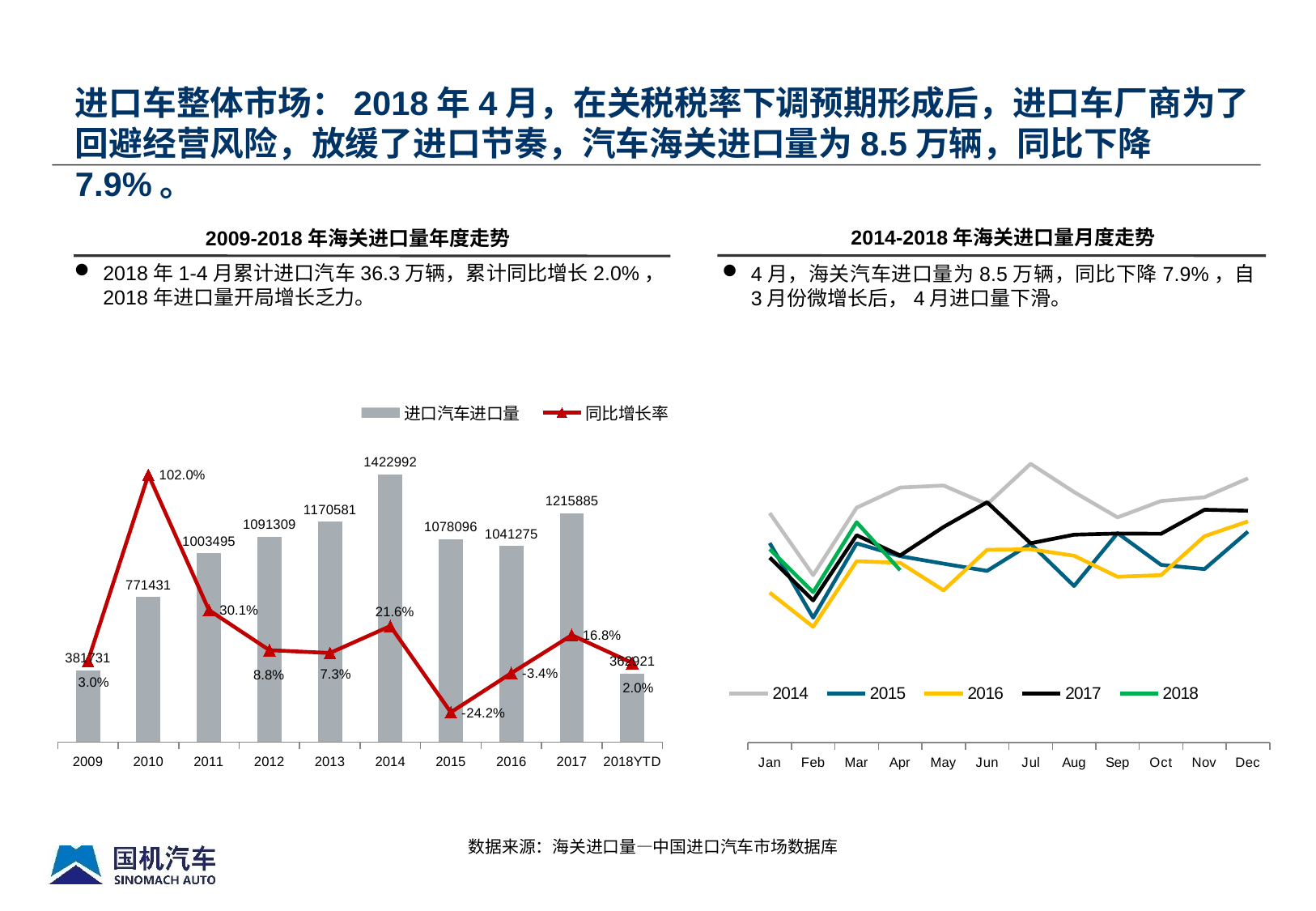

进口车整体市场：2018年4月，在关税税率下调预期形成后，进口车厂商为了回避经营风险，放缓了进口节奏，汽车海关进口量为8.5万辆，同比下降7.9%。
2014-2018年海关进口量月度走势
2009-2018年海关进口量年度走势
2018年1-4月累计进口汽车36.3万辆，累计同比增长2.0%，2018年进口量开局增长乏力。
4月，海关汽车进口量为8.5万辆，同比下降7.9%，自3月份微增长后，4月进口量下滑。

### Chart

| Category |  |  |
|---|---|---|
| 2009 | 381731.0 | 0.030000000000000027 |
| 2010 | 771431.0 | 1.02 |
| 2011 | 1003495.0 | 0.3010000000000003 |
| 2012 | 1091309.0 | 0.08800000000000016 |
| 2013 | 1170581.0 | 0.07300000000000008 |
| 2014 | 1422992.0 | 0.21600000000000041 |
| 2015 | 1078096.0 | -0.24200000000000021 |
| 2016 | 1041275.0 | -0.034 |
| 2017 | 1215885.0 | 0.16800000000000023 |
| 2018YTD | 362921.0 | 0.02000000000000003 |

### Chart

| Category | 2014 | 2015 | 2016 | 2017 | 2018 |
|---|---|---|---|---|---|
| Jan | 113098.0 | 98334.0 | 73902.0 | 91185.0 | 95300.0 |
| Feb | 82515.0 | 61532.0 | 57053.0 | 70045.0 | 74095.0 |
| Mar | 115758.0 | 98152.0 | 89380.0 | 102177.0 | 108569.0 |
| Apr | 125661.0 | 91867.0 | 88606.0 | 92230.0 | 84957.0 |
| May | 126651.0 | 88170.0 | 75030.0 | 106263.0 | None |
| Jun | 117392.0 | 84617.0 | 94998.0 | 118437.0 | None |
| Jul | 137359.0 | 97961.0 | 95253.0 | 98222.0 | None |
| Aug | 123466.0 | 77180.0 | 92079.0 | 102440.0 | None |
| Sep | 110969.0 | 103215.0 | 81723.0 | 103016.0 | None |
| Oct | 119039.0 | 87580.0 | 82530.0 | 102893.0 | None |
| Nov | 120891.0 | 85518.0 | 101701.0 | 114739.0 | None |
| Dec | 130193.0 | 103970.0 | 109020.0 | 114238.0 | None |
数据来源：海关进口量—中国进口汽车市场数据库